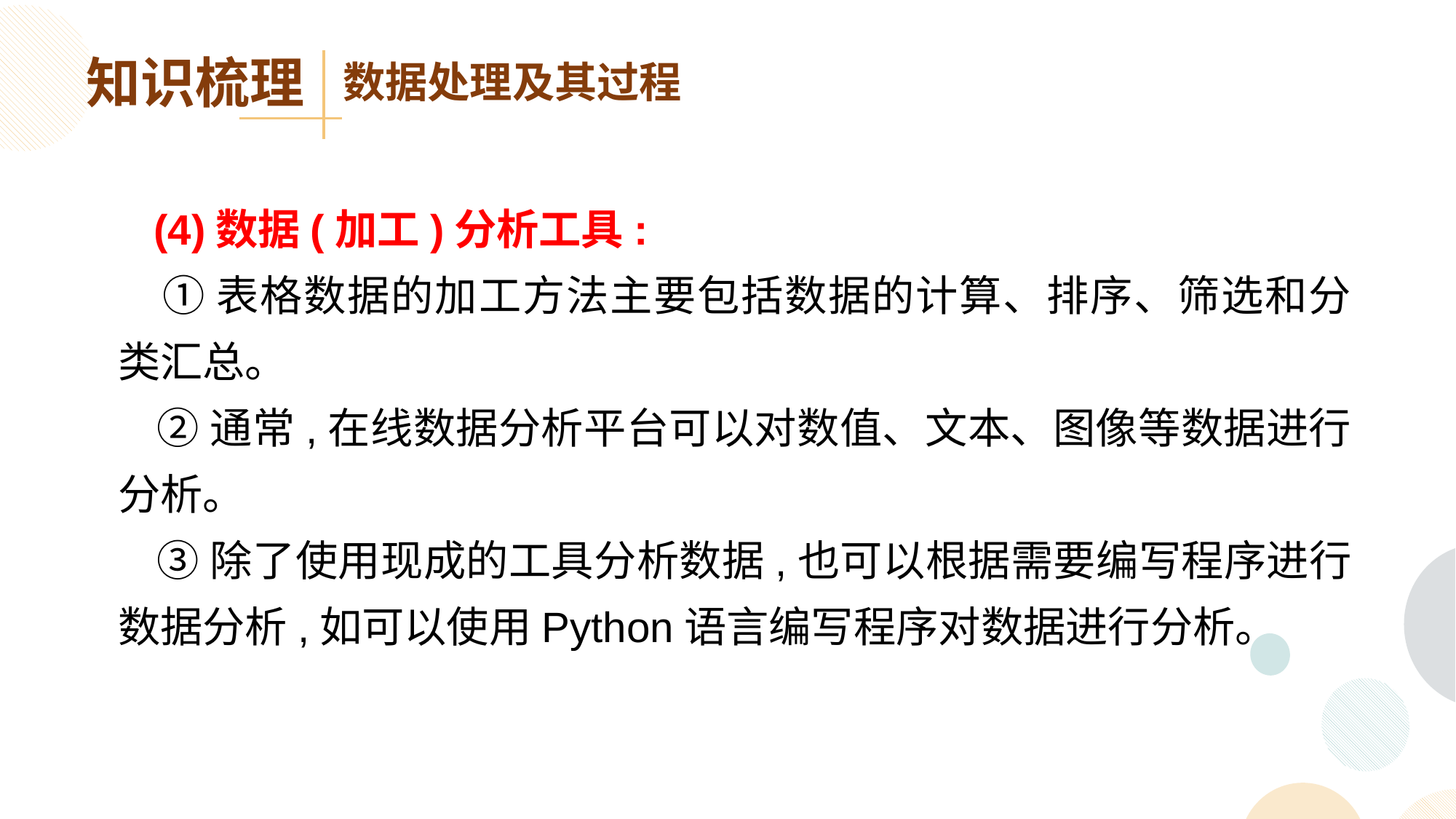

知识梳理
数据处理及其过程
   (4)数据(加工)分析工具:
    ①表格数据的加工方法主要包括数据的计算、排序、筛选和分类汇总。
    ②通常,在线数据分析平台可以对数值、文本、图像等数据进行分析。
    ③除了使用现成的工具分析数据,也可以根据需要编写程序进行数据分析,如可以使用Python语言编写程序对数据进行分析。